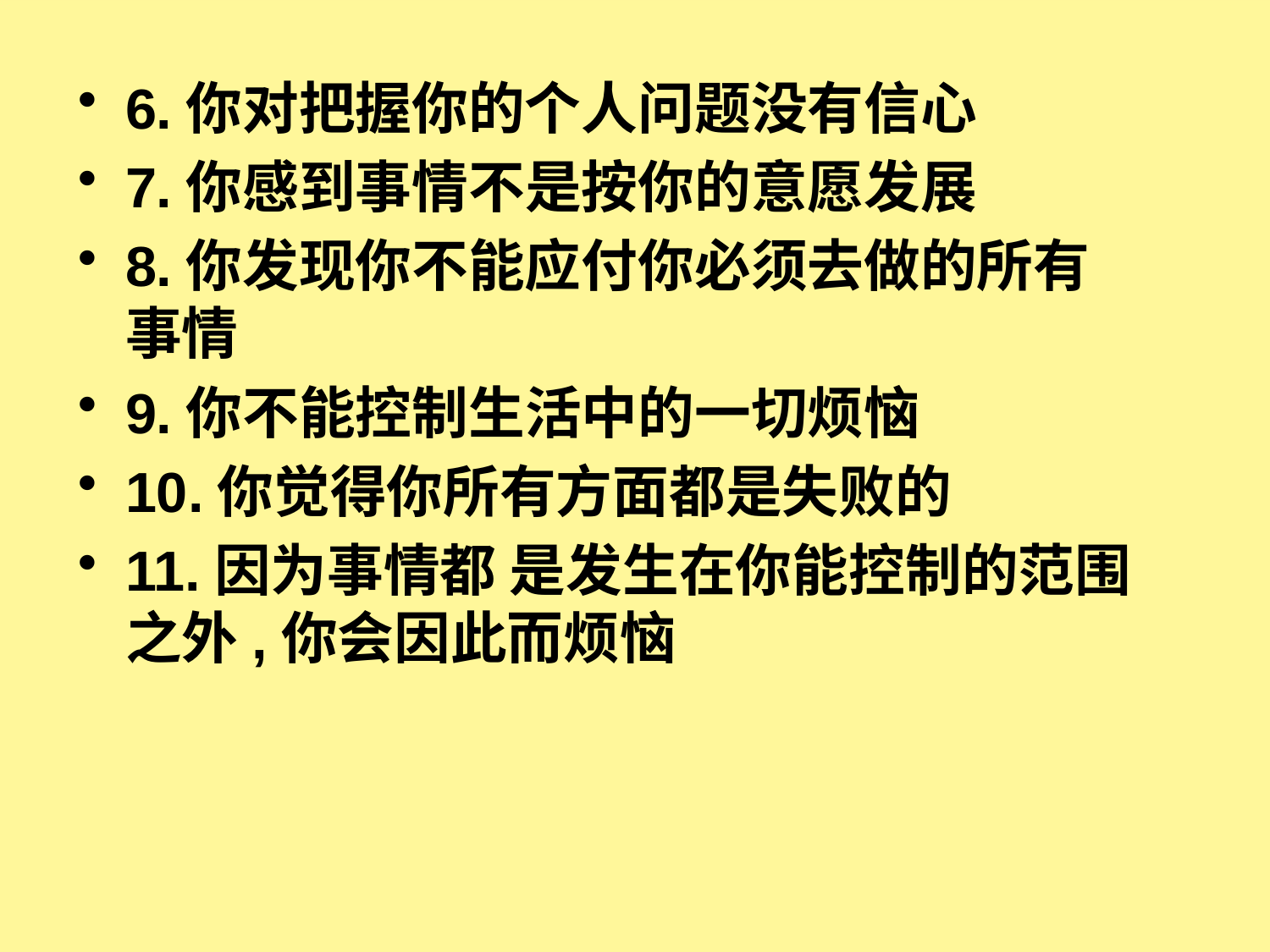

6.你对把握你的个人问题没有信心
7.你感到事情不是按你的意愿发展
8.你发现你不能应付你必须去做的所有事情
9.你不能控制生活中的一切烦恼
10.你觉得你所有方面都是失败的
11.因为事情都 是发生在你能控制的范围之外,你会因此而烦恼